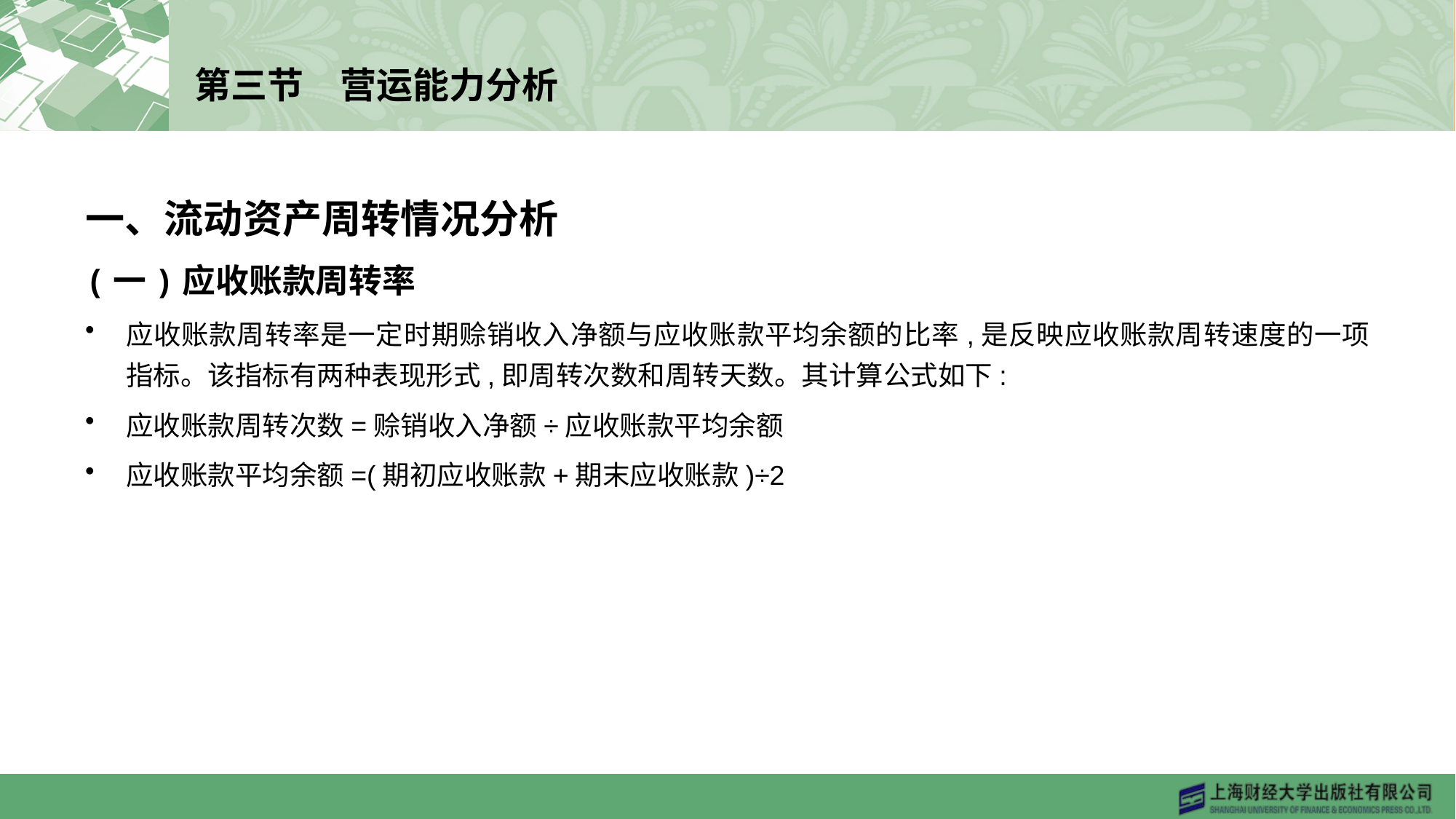

# 第三节　营运能力分析
一、流动资产周转情况分析
(一)应收账款周转率
应收账款周转率是一定时期赊销收入净额与应收账款平均余额的比率,是反映应收账款周转速度的一项指标。该指标有两种表现形式,即周转次数和周转天数。其计算公式如下:
应收账款周转次数=赊销收入净额÷应收账款平均余额
应收账款平均余额=(期初应收账款+期末应收账款)÷2